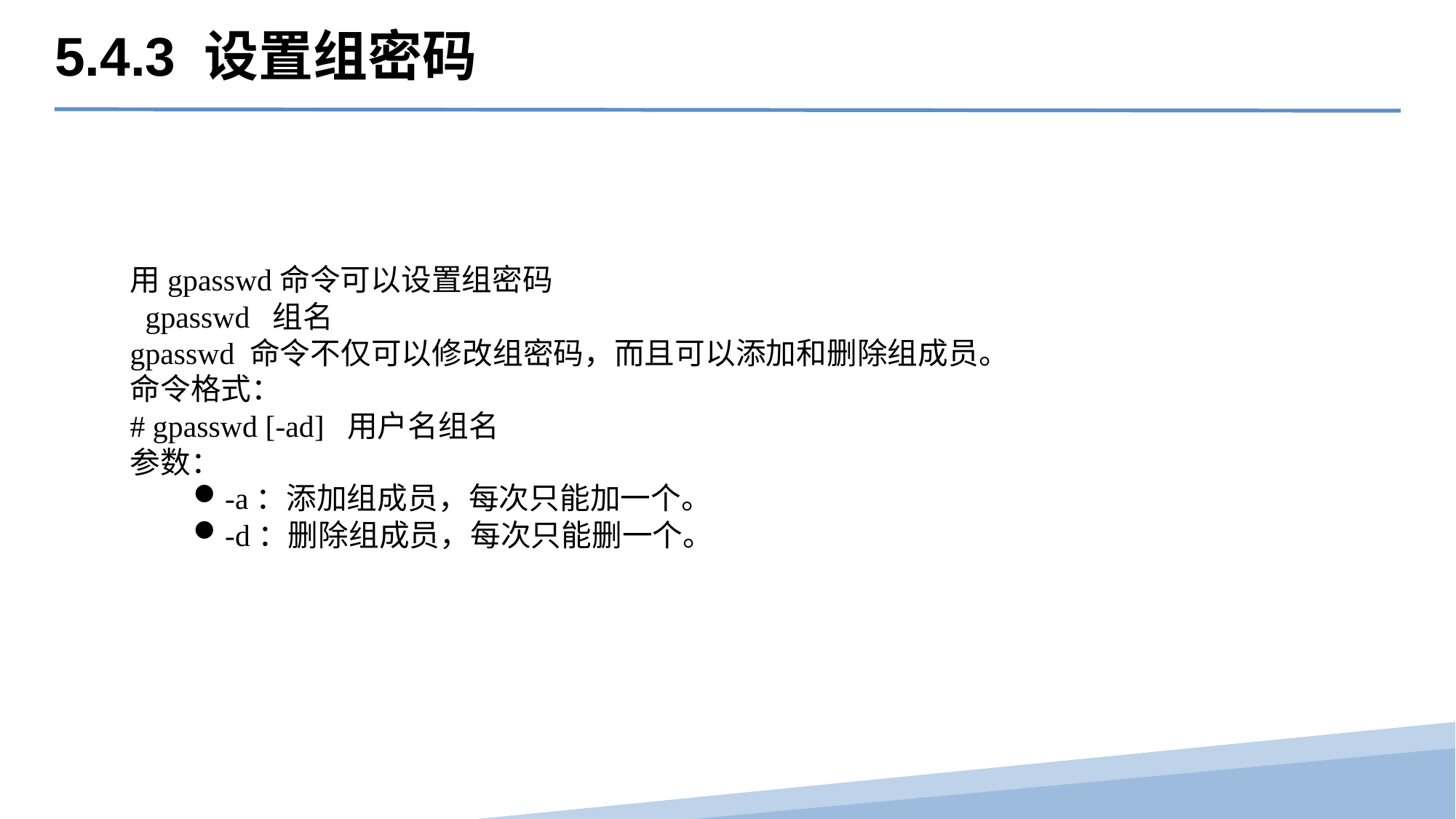

5.4.3 设置组密码
用gpasswd命令可以设置组密码
  gpasswd  组名
gpasswd 命令不仅可以修改组密码，而且可以添加和删除组成员。
命令格式：
# gpasswd [-ad]  用户名组名
参数：
-a：添加组成员，每次只能加一个。
-d：删除组成员，每次只能删一个。